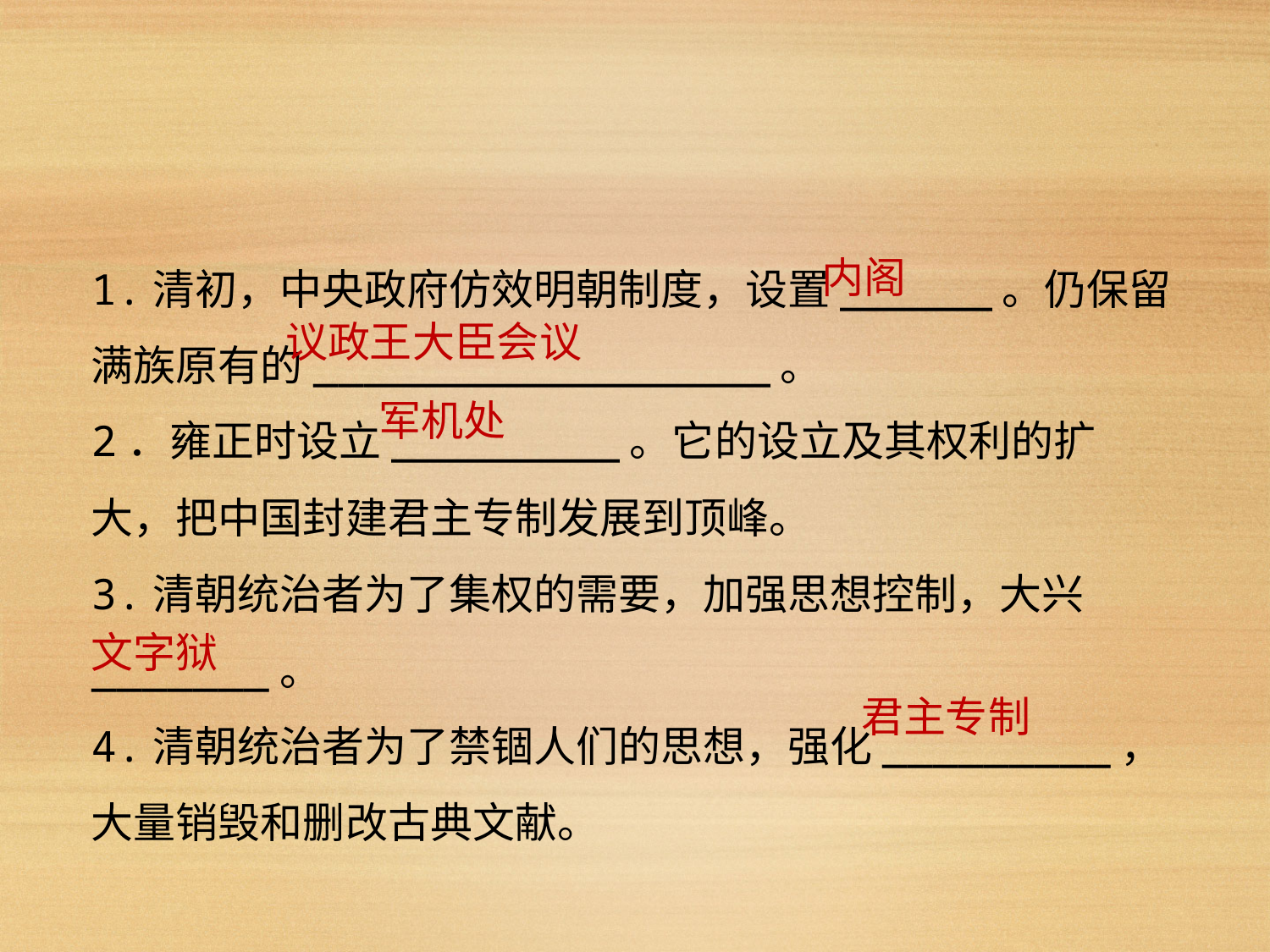

1.清初，中央政府仿效明朝制度，设置______。仍保留满族原有的__________________。
2．雍正时设立_________。它的设立及其权利的扩大，把中国封建君主专制发展到顶峰。
3.清朝统治者为了集权的需要，加强思想控制，大兴_______。
4.清朝统治者为了禁锢人们的思想，强化_________，大量销毁和删改古典文献。
内阁
议政王大臣会议
军机处
文字狱
君主专制